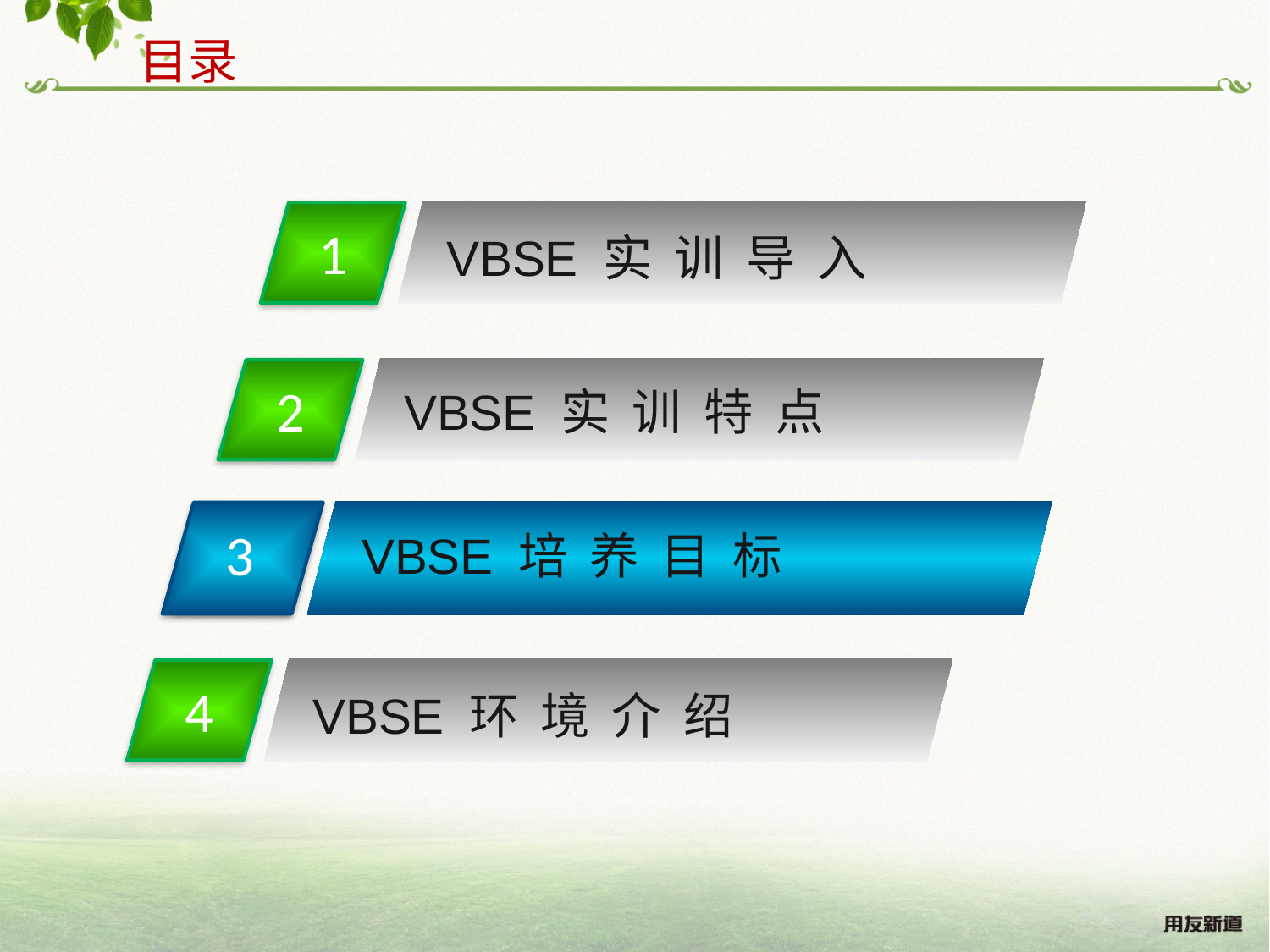

目录

1
VBSE 实  训  导  入

2
VBSE 实  训  特  点

3

3
VBSE 培  养  目  标

4
VBSE 环  境  介  绍